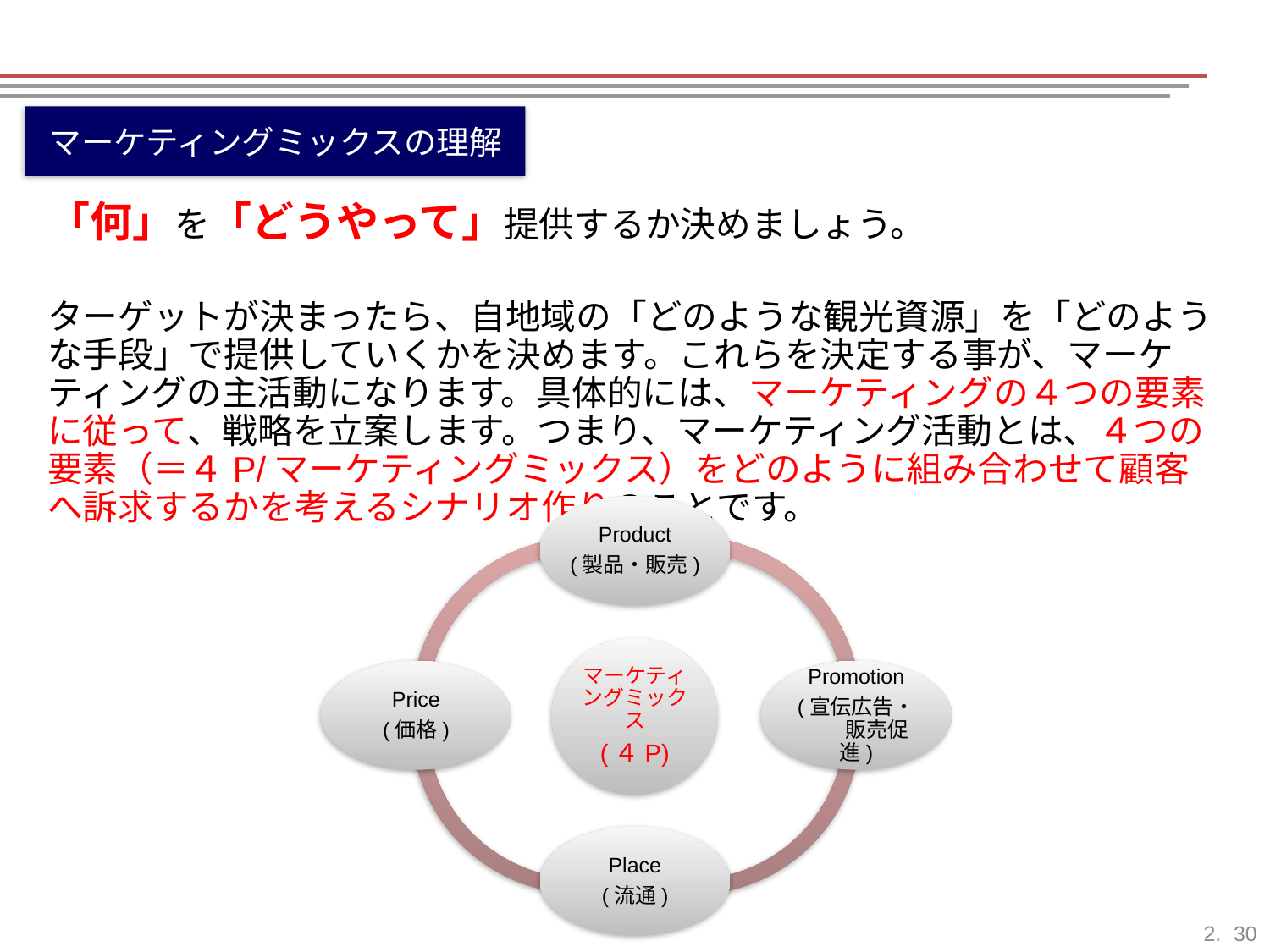

マーケティングミックスの理解
「何」を「どうやって」提供するか決めましょう。

ターゲットが決まったら、自地域の「どのような観光資源」を「どのような手段」で提供していくかを決めます。これらを決定する事が、マーケティングの主活動になります。具体的には、マーケティングの４つの要素に従って、戦略を立案します。つまり、マーケティング活動とは、４つの要素（＝４P/マーケティングミックス）をどのように組み合わせて顧客へ訴求するかを考えるシナリオ作りのことです。

マーケティングミックス
(４P)
Product
(製品・販売)
Promotion
(宣伝広告・　　販売促進)
Place
(流通)
Price
(価格)
30